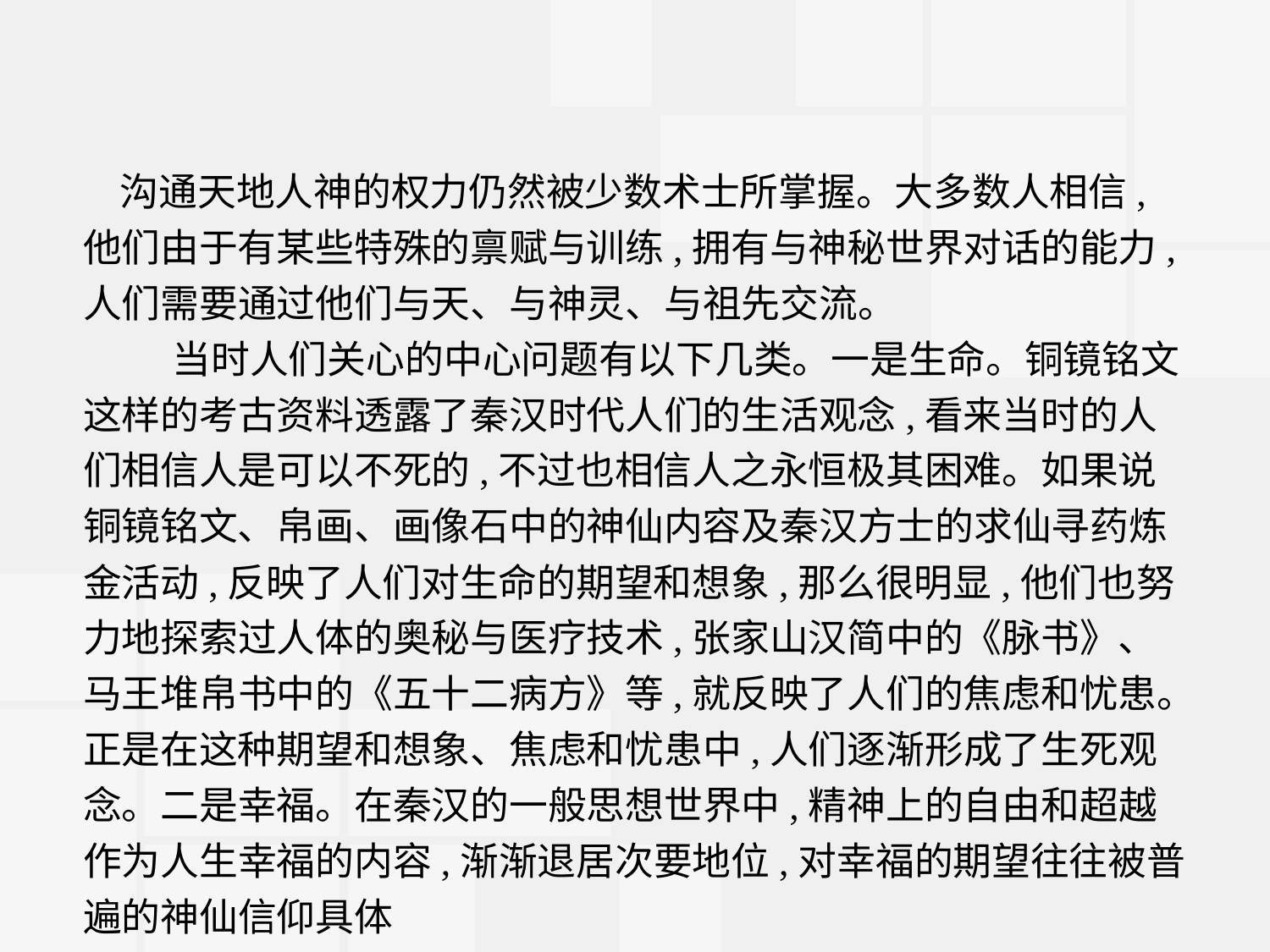

沟通天地人神的权力仍然被少数术士所掌握。大多数人相信,他们由于有某些特殊的禀赋与训练,拥有与神秘世界对话的能力,人们需要通过他们与天、与神灵、与祖先交流。
     当时人们关心的中心问题有以下几类。一是生命。铜镜铭文这样的考古资料透露了秦汉时代人们的生活观念,看来当时的人们相信人是可以不死的,不过也相信人之永恒极其困难。如果说铜镜铭文、帛画、画像石中的神仙内容及秦汉方士的求仙寻药炼金活动,反映了人们对生命的期望和想象,那么很明显,他们也努力地探索过人体的奥秘与医疗技术,张家山汉简中的《脉书》、马王堆帛书中的《五十二病方》等,就反映了人们的焦虑和忧患。正是在这种期望和想象、焦虑和忧患中,人们逐渐形成了生死观念。二是幸福。在秦汉的一般思想世界中,精神上的自由和超越作为人生幸福的内容,渐渐退居次要地位,对幸福的期望往往被普遍的神仙信仰具体